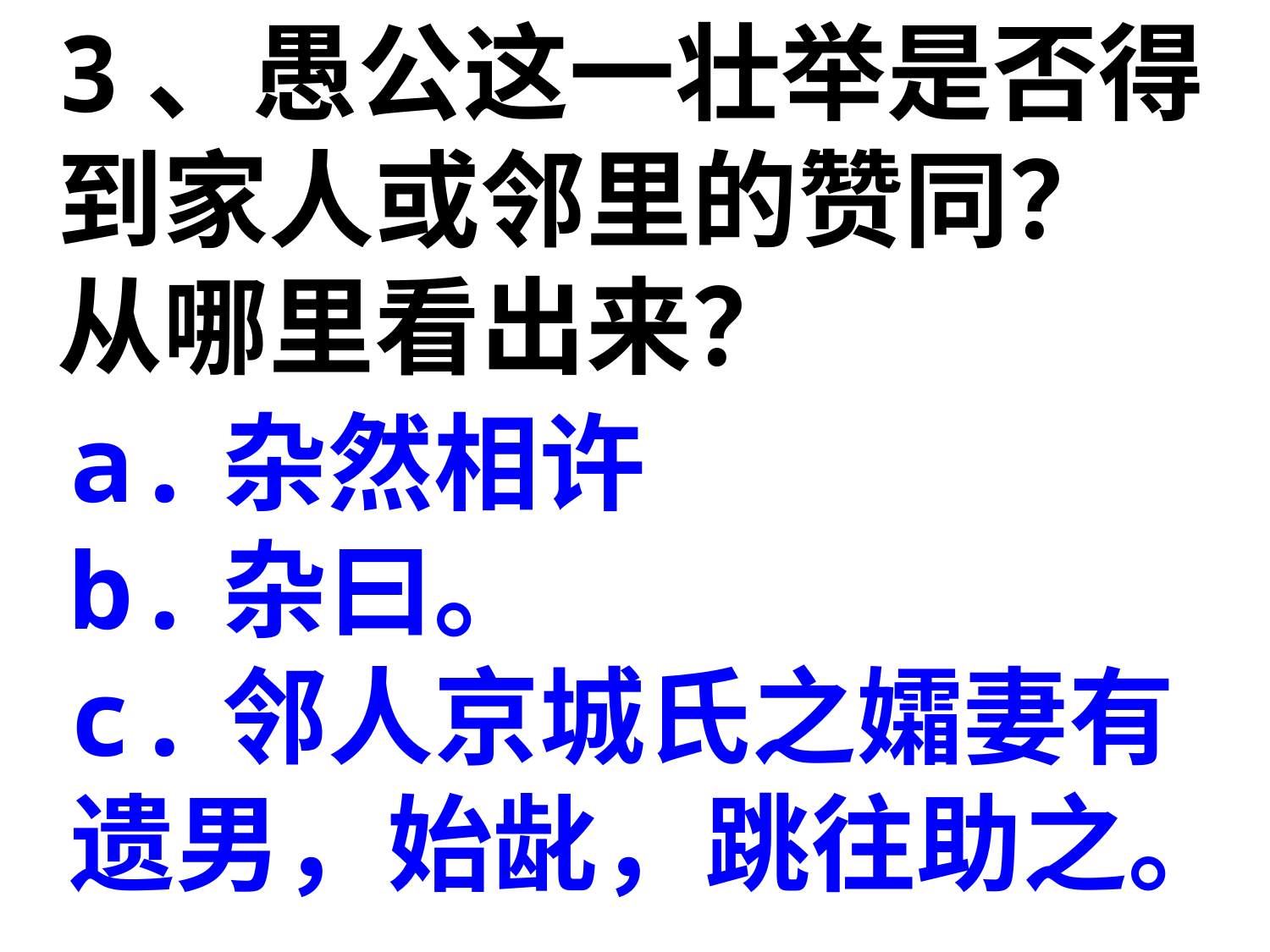

3、愚公这一壮举是否得到家人或邻里的赞同？从哪里看出来？

a.杂然相许
b.杂曰。
c.邻人京城氏之孀妻有
遗男，始龀，跳往助之。